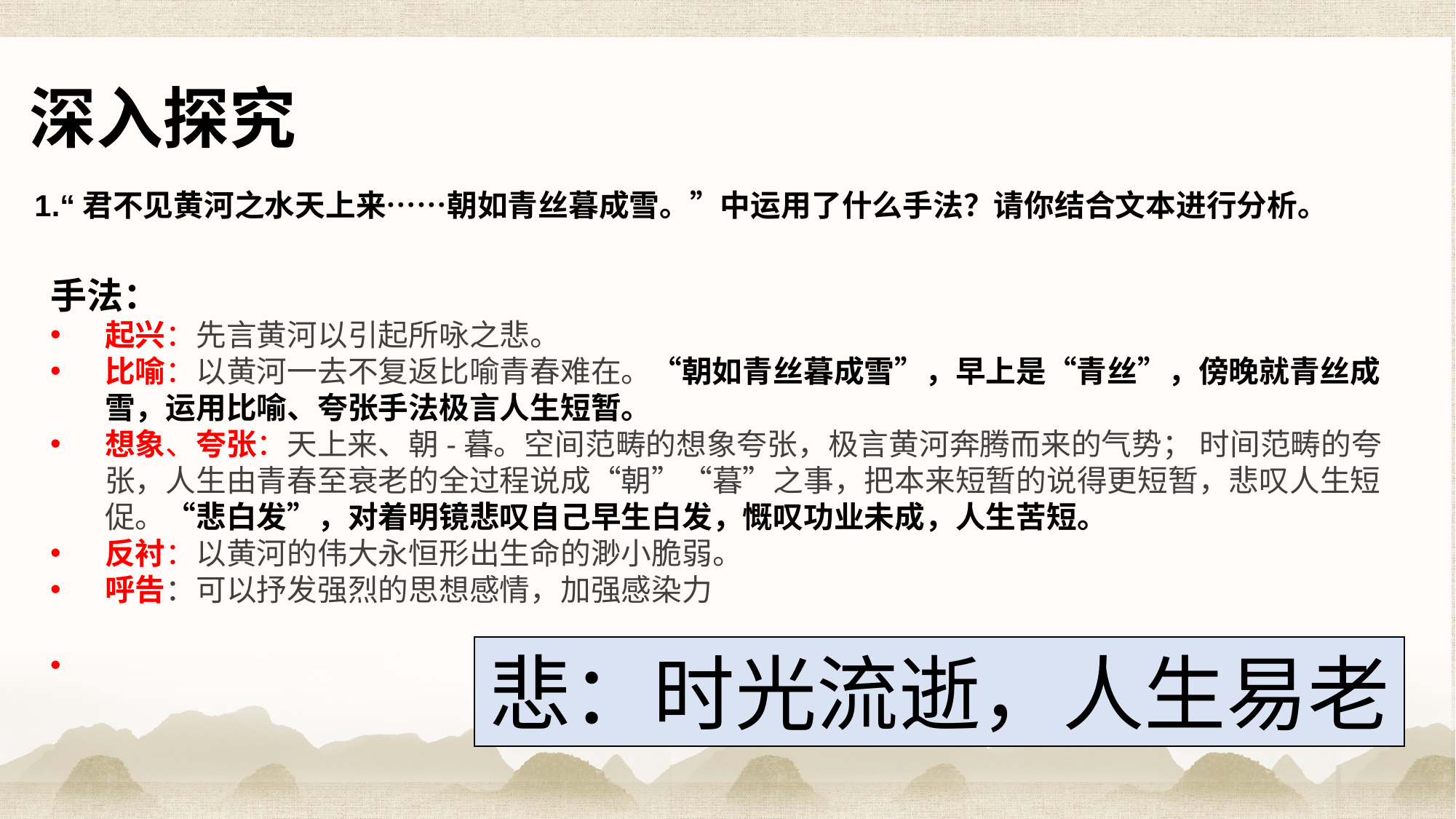

深入探究
1.“君不见黄河之水天上来……朝如青丝暮成雪。”中运用了什么手法？请你结合文本进行分析。
手法：
起兴：先言黄河以引起所咏之悲。
比喻：以黄河一去不复返比喻青春难在。“朝如青丝暮成雪”，早上是“青丝”，傍晚就青丝成雪，运用比喻、夸张手法极言人生短暂。
想象、夸张：天上来、朝-暮。空间范畴的想象夸张，极言黄河奔腾而来的气势； 时间范畴的夸张，人生由青春至衰老的全过程说成“朝”“暮”之事，把本来短暂的说得更短暂，悲叹人生短促。“悲白发”，对着明镜悲叹自己早生白发，慨叹功业未成，人生苦短。
反衬：以黄河的伟大永恒形出生命的渺小脆弱。
呼告：可以抒发强烈的思想感情，加强感染力

悲：时光流逝，人生易老